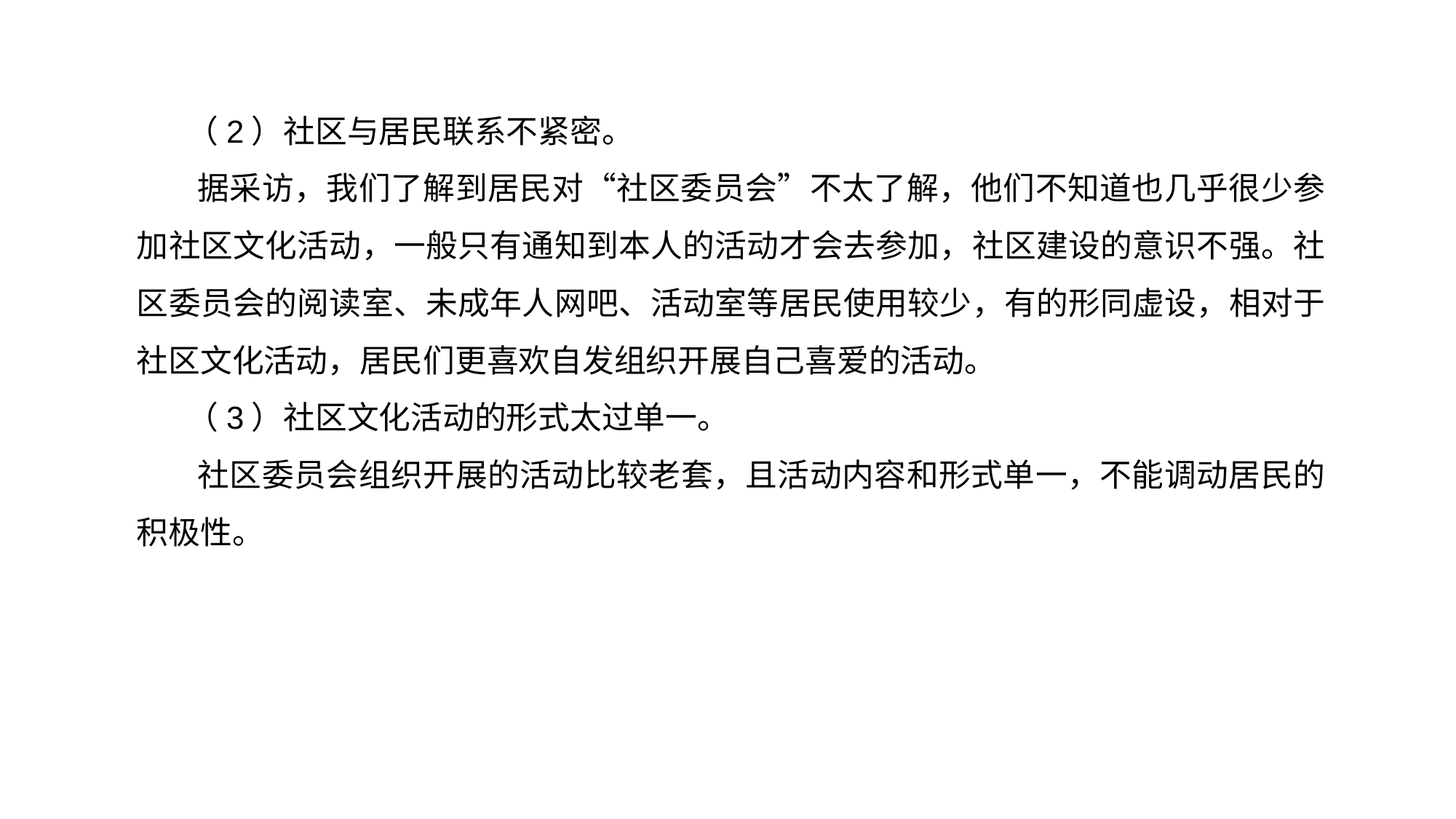

（2）社区与居民联系不紧密。
       据采访，我们了解到居民对“社区委员会”不太了解，他们不知道也几乎很少参加社区文化活动，一般只有通知到本人的活动才会去参加，社区建设的意识不强。社区委员会的阅读室、未成年人网吧、活动室等居民使用较少，有的形同虚设，相对于社区文化活动，居民们更喜欢自发组织开展自己喜爱的活动。
      （3）社区文化活动的形式太过单一。
       社区委员会组织开展的活动比较老套，且活动内容和形式单一，不能调动居民的积极性。